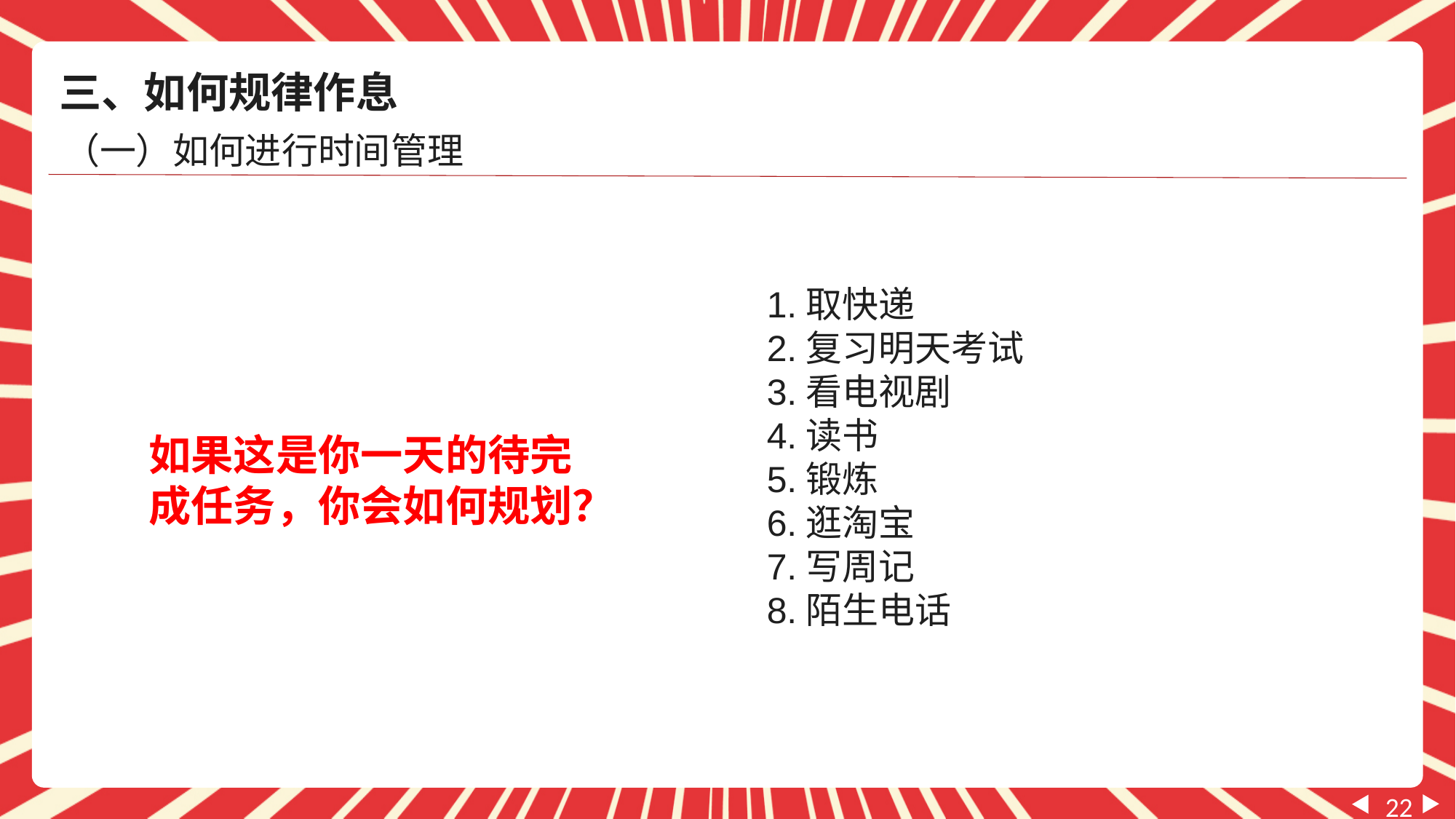

三、如何规律作息
（一）如何进行时间管理
1.取快递
2.复习明天考试
3.看电视剧
4.读书
5.锻炼
6.逛淘宝
7.写周记
8.陌生电话

如果这是你一天的待完成任务，你会如何规划？